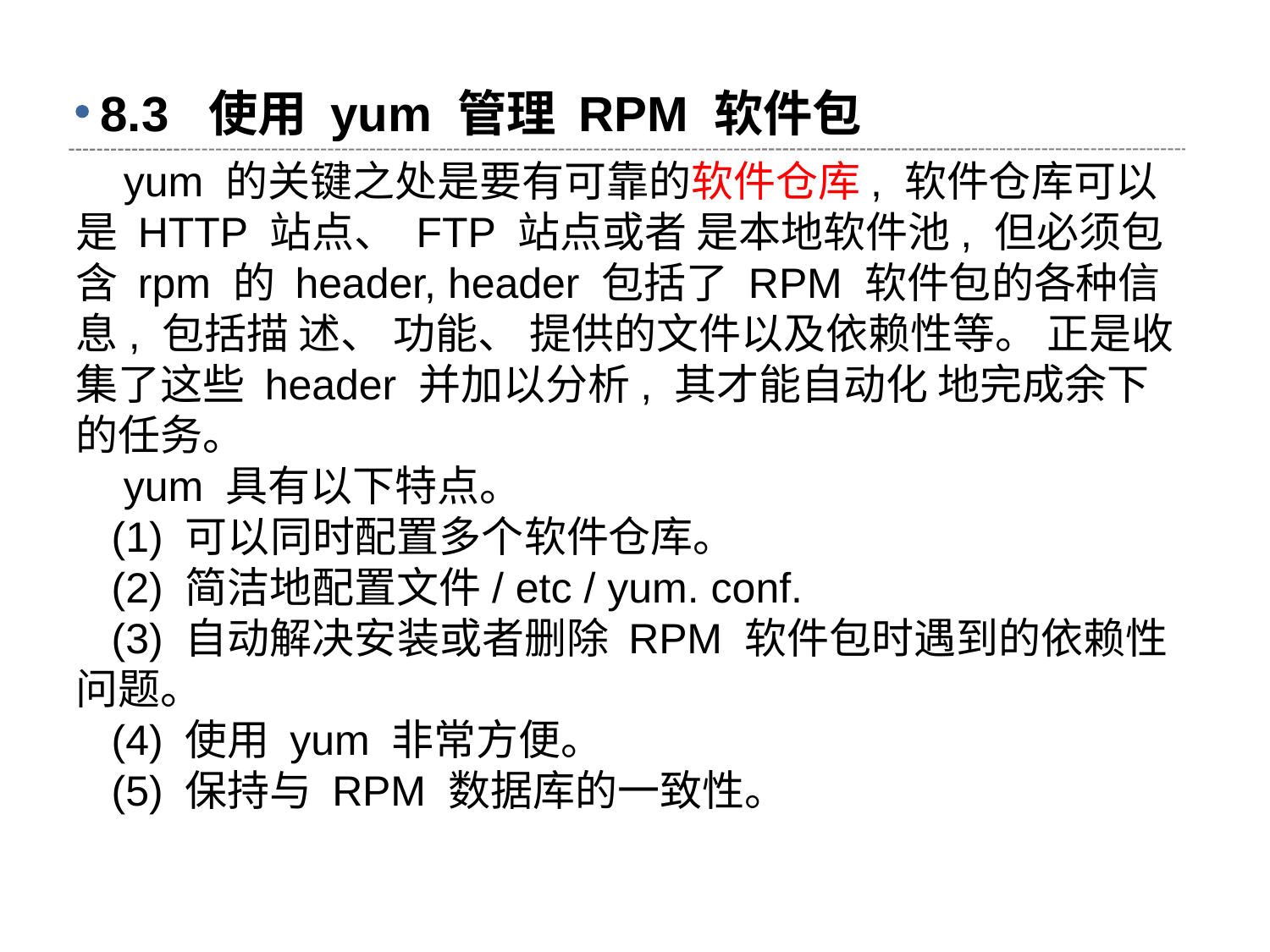

# 8.3  使用 yum 管理 RPM 软件包
    yum 的关键之处是要有可靠的软件仓库, 软件仓库可以是 HTTP 站点、 FTP 站点或者 是本地软件池, 但必须包含 rpm 的 header, header 包括了 RPM 软件包的各种信息, 包括描 述、 功能、 提供的文件以及依赖性等。 正是收集了这些 header 并加以分析, 其才能自动化 地完成余下的任务。
    yum 具有以下特点。
   (1) 可以同时配置多个软件仓库。
   (2) 简洁地配置文件/ etc / yum. conf.
   (3) 自动解决安装或者删除 RPM 软件包时遇到的依赖性问题。
   (4) 使用 yum 非常方便。
   (5) 保持与 RPM 数据库的一致性。